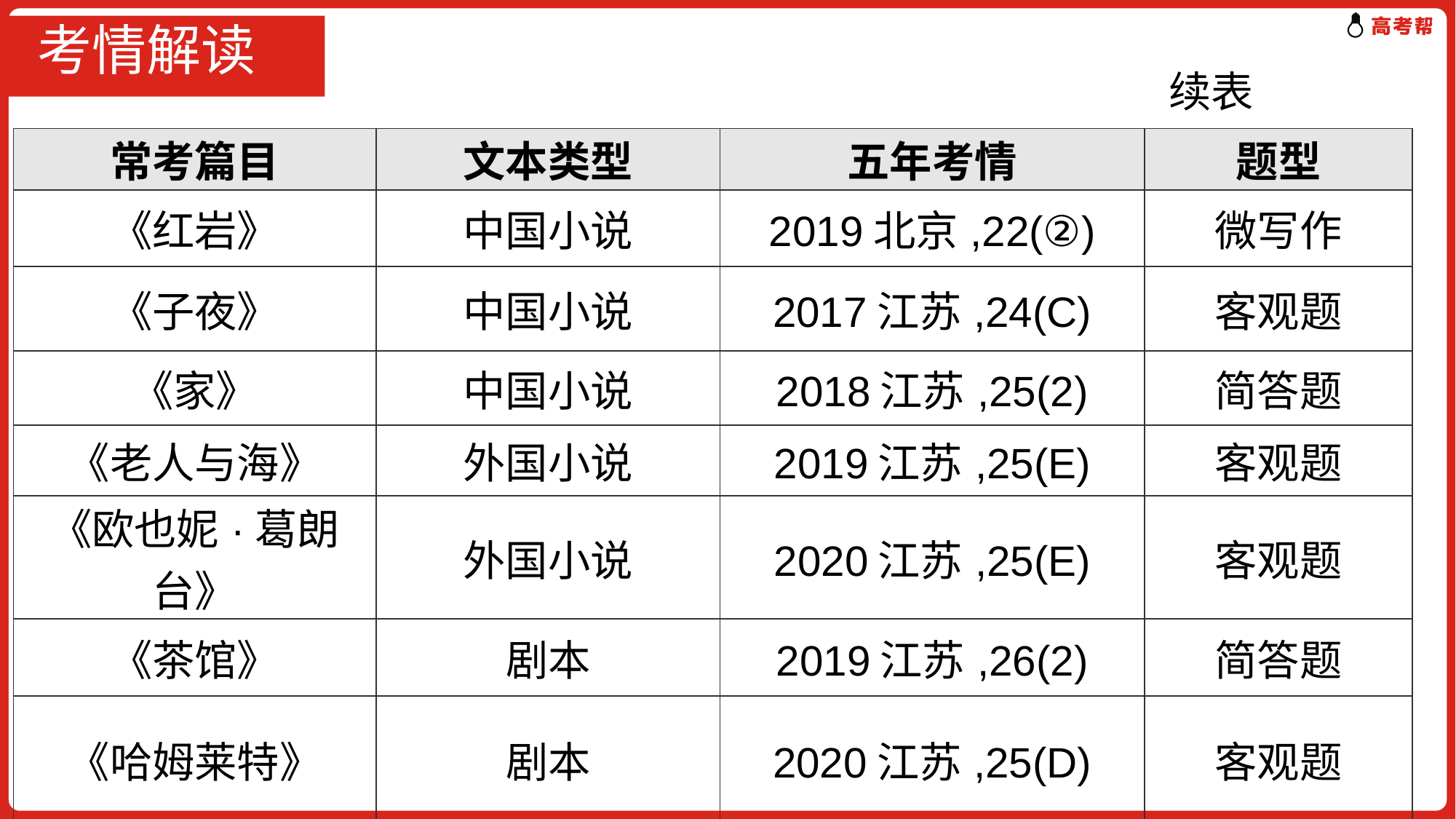

# 考情解读
续表
| 常考篇目 | 文本类型 | 五年考情 | 题型 |
| --- | --- | --- | --- |
| 《红岩》 | 中国小说 | 2019北京,22(②) | 微写作 |
| 《子夜》 | 中国小说 | 2017江苏,24(C) | 客观题 |
| 《家》 | 中国小说 | 2018江苏,25(2) | 简答题 |
| 《老人与海》 | 外国小说 | 2019江苏,25(E) | 客观题 |
| 《欧也妮·葛朗台》 | 外国小说 | 2020江苏,25(E) | 客观题 |
| 《茶馆》 | 剧本 | 2019江苏,26(2) | 简答题 |
| 《哈姆莱特》 | 剧本 | 2020江苏,25(D) | 客观题 |